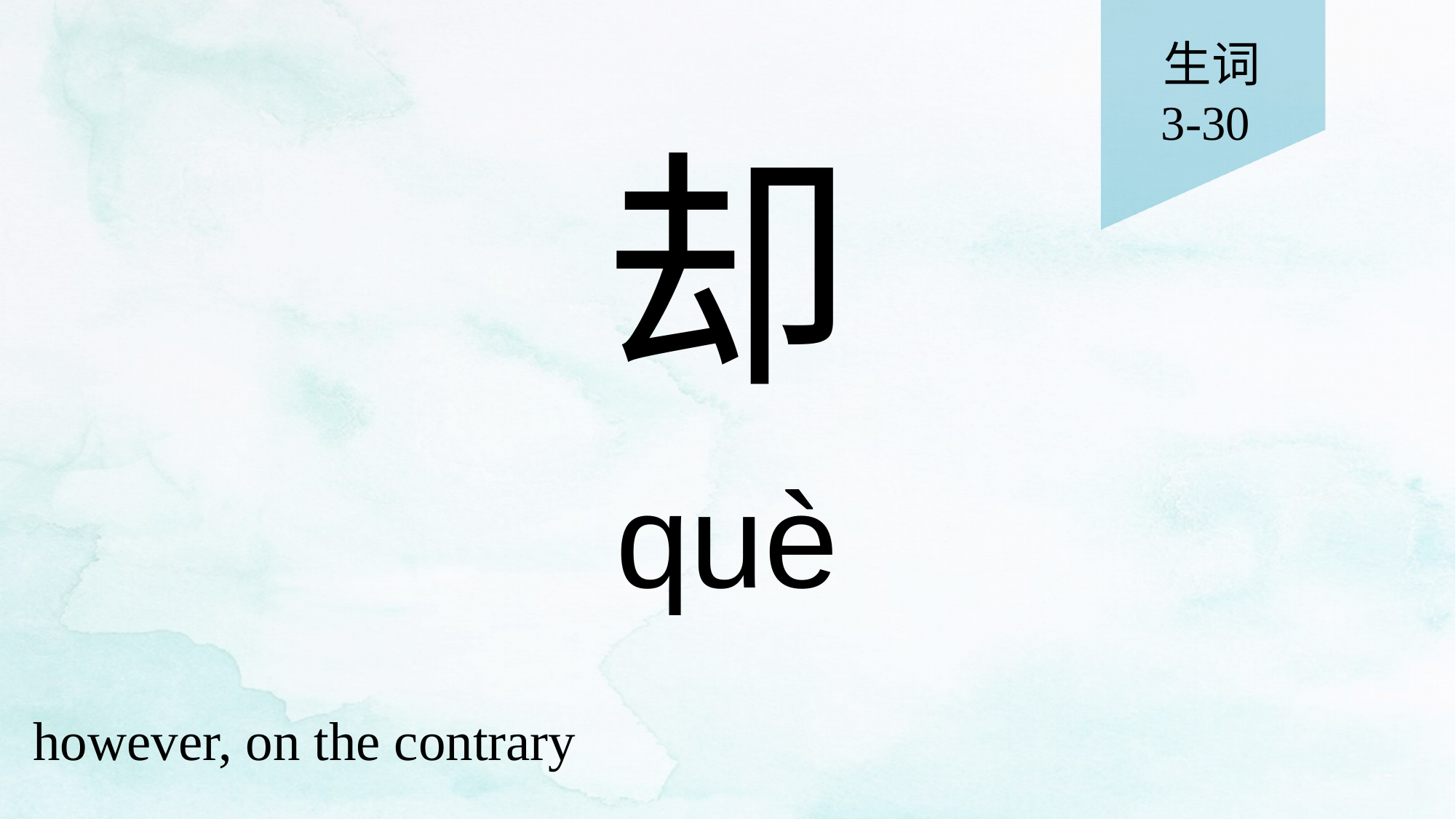

生词
3-30
# 却
què
however, on the contrary